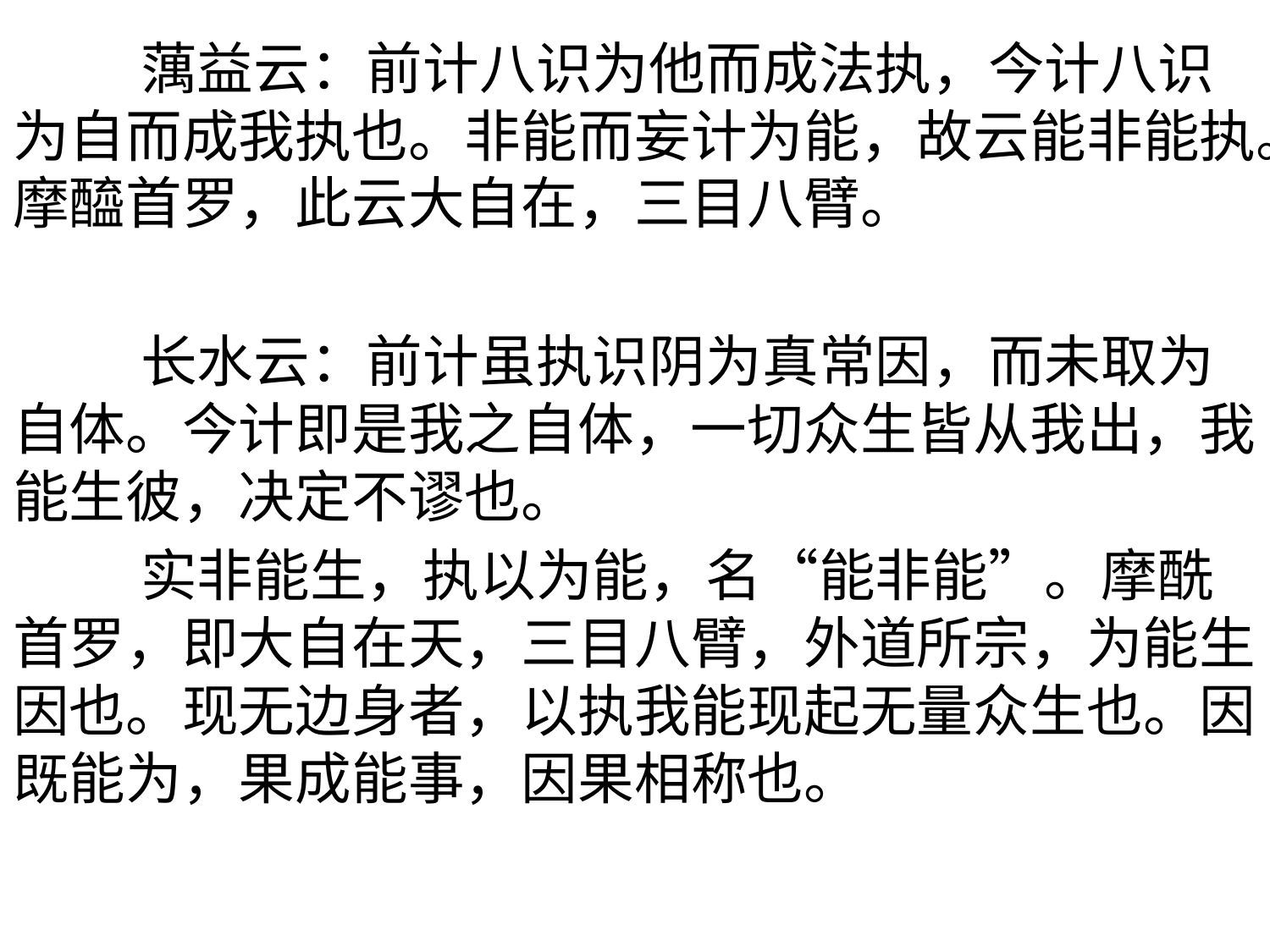

蕅益云：前计八识为他而成法执，今计八识为自而成我执也。非能而妄计为能，故云能非能执。摩醯首罗，此云大自在，三目八臂。

         长水云：前计虽执识阴为真常因，而未取为自体。今计即是我之自体，一切众生皆从我出，我能生彼，决定不谬也。
         实非能生，执以为能，名“能非能”。摩酰首罗，即大自在天，三目八臂，外道所宗，为能生因也。现无边身者，以执我能现起无量众生也。因既能为，果成能事，因果相称也。